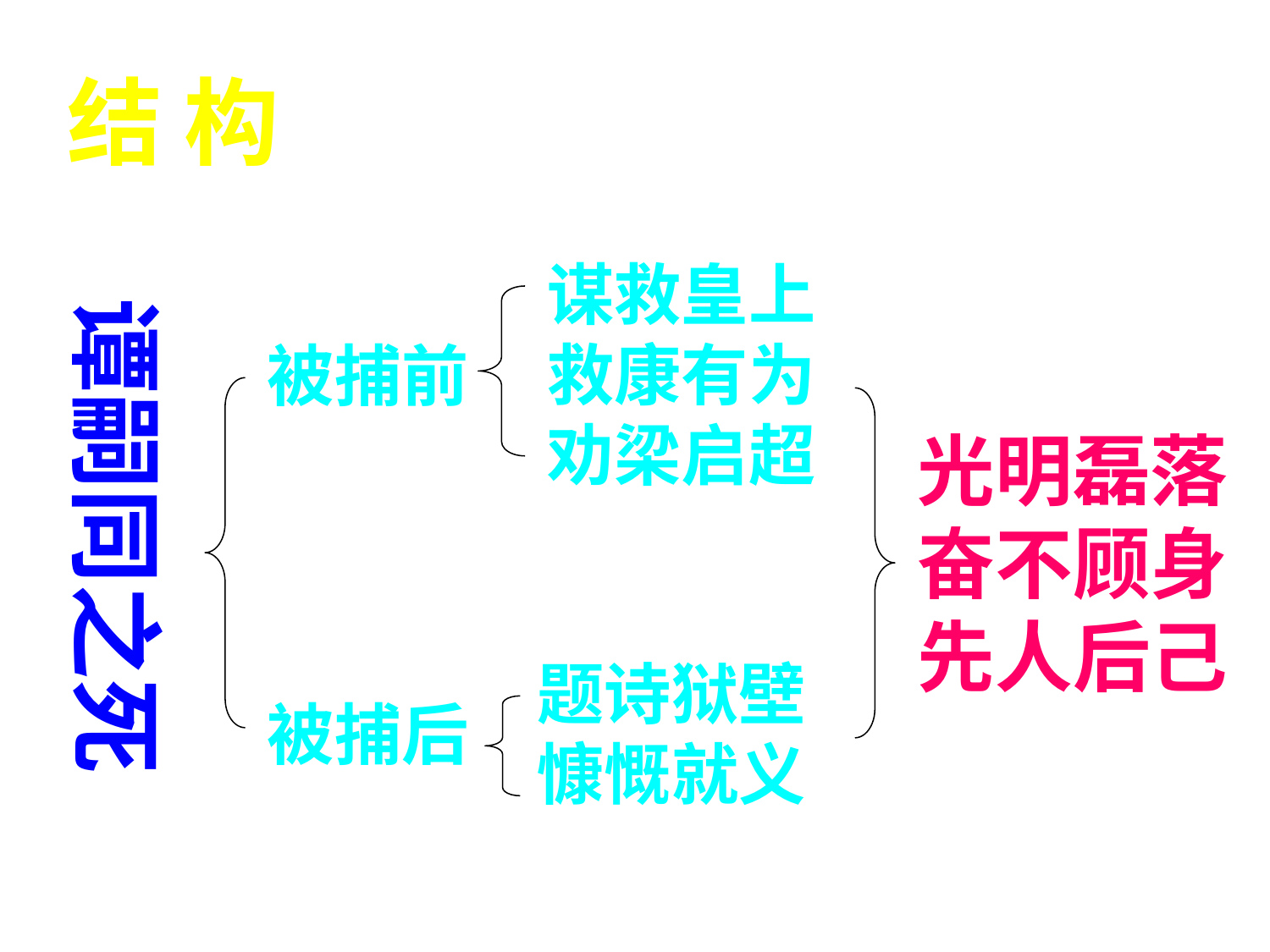

结 构
谋救皇上救康有为劝梁启超
谭嗣同之死

被捕前

光明磊落奋不顾身先人后己
题诗狱壁慷慨就义
被捕后